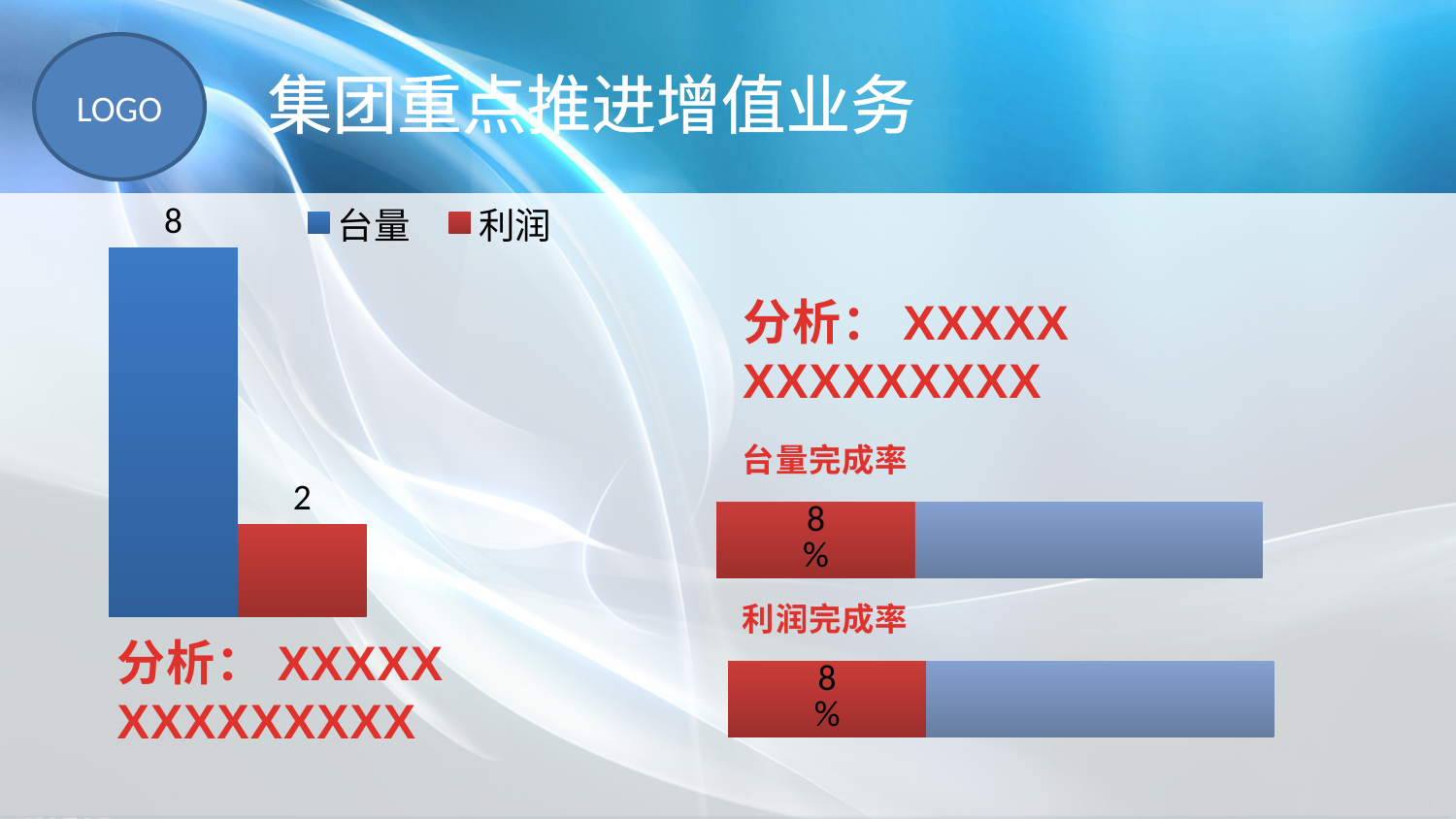

集团重点推进增值业务

### Chart

| Category | 台量 | 利润 |
|---|---|---|
| 销售台量 | 8.0 | 2.0 |
分析：XXXXX
XXXXXXXXX
台量完成率

### Chart

| Category | 完成 | 列2 |
|---|---|---|
| 总体完成 | 0.08000000000000004 | 0.14 |
利润完成率
分析：XXXXX
XXXXXXXXX

### Chart

| Category | 完成 | 列2 |
|---|---|---|
| 总体完成 | 0.08000000000000004 | 0.14 |